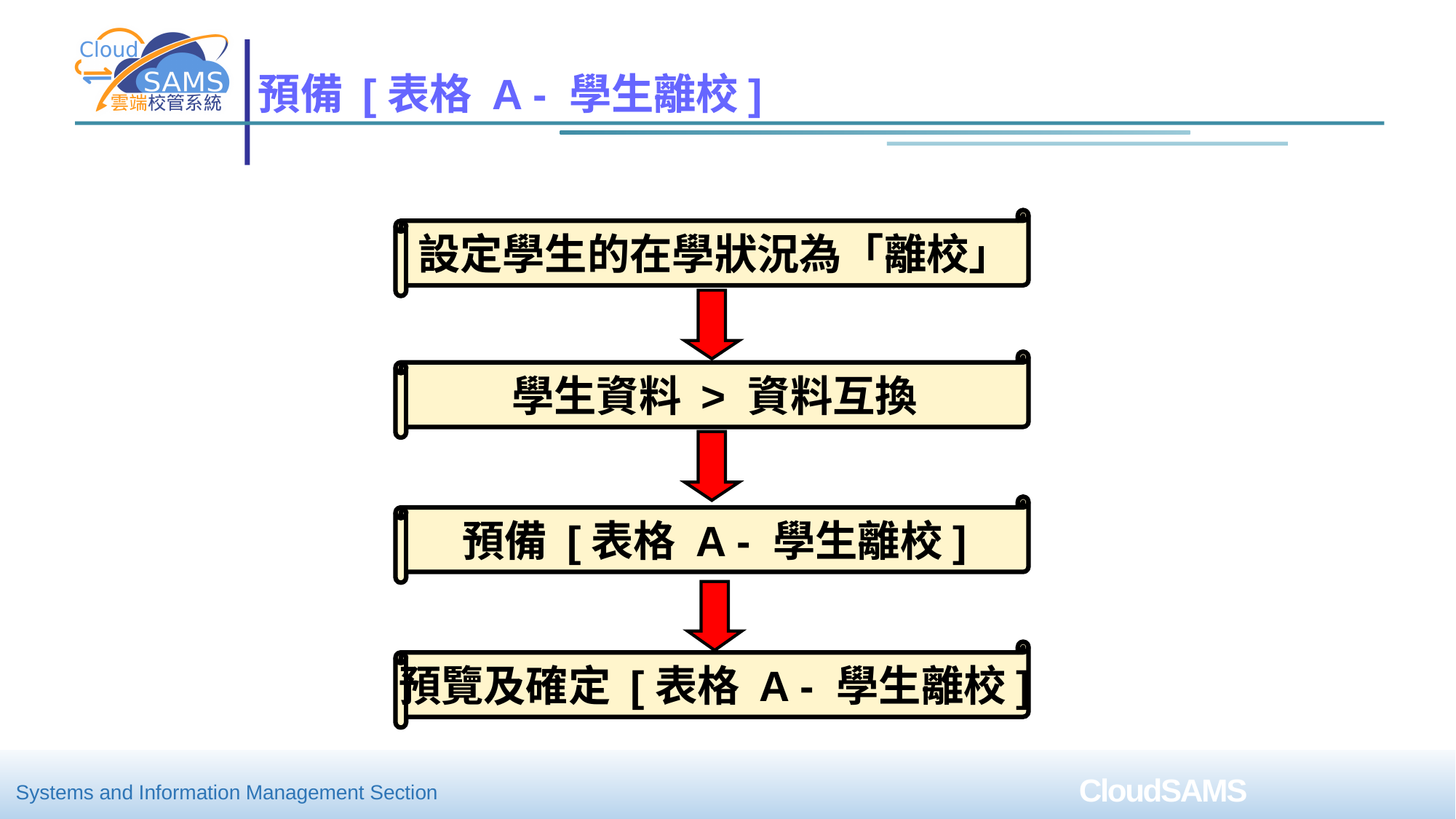

# 預備 [表格 A - 學生離校]
設定學生的在學狀況為「離校」

學生資料 > 資料互換

預備 [表格 A - 學生離校]

預覽及確定 [表格 A - 學生離校]